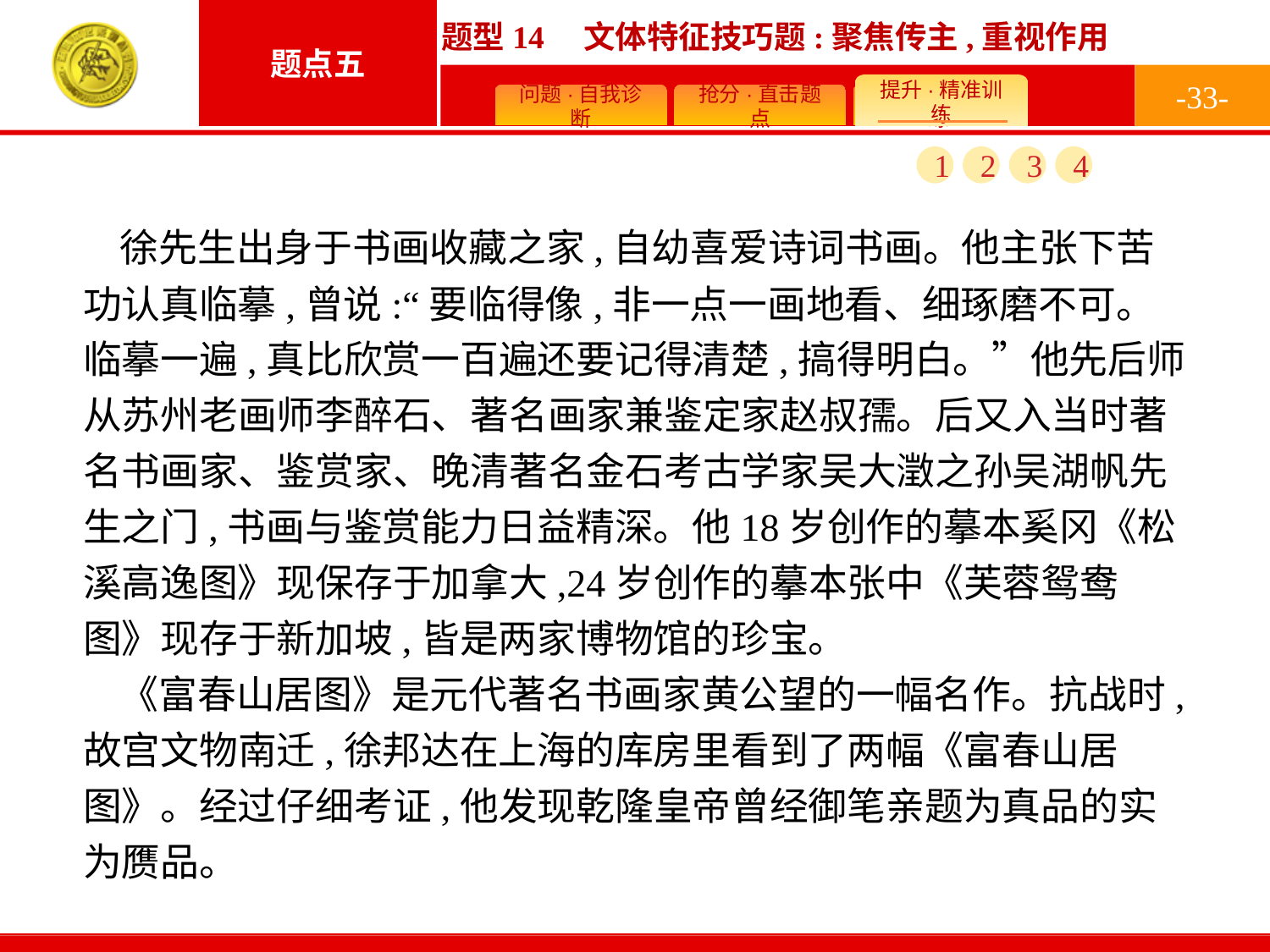

-33-
1
2
3
4
徐先生出身于书画收藏之家,自幼喜爱诗词书画。他主张下苦功认真临摹,曾说:“要临得像,非一点一画地看、细琢磨不可。临摹一遍,真比欣赏一百遍还要记得清楚,搞得明白。”他先后师从苏州老画师李醉石、著名画家兼鉴定家赵叔孺。后又入当时著名书画家、鉴赏家、晚清著名金石考古学家吴大澂之孙吴湖帆先生之门,书画与鉴赏能力日益精深。他18岁创作的摹本奚冈《松溪高逸图》现保存于加拿大,24岁创作的摹本张中《芙蓉鸳鸯图》现存于新加坡,皆是两家博物馆的珍宝。
《富春山居图》是元代著名书画家黄公望的一幅名作。抗战时,故宫文物南迁,徐邦达在上海的库房里看到了两幅《富春山居图》。经过仔细考证,他发现乾隆皇帝曾经御笔亲题为真品的实为赝品。